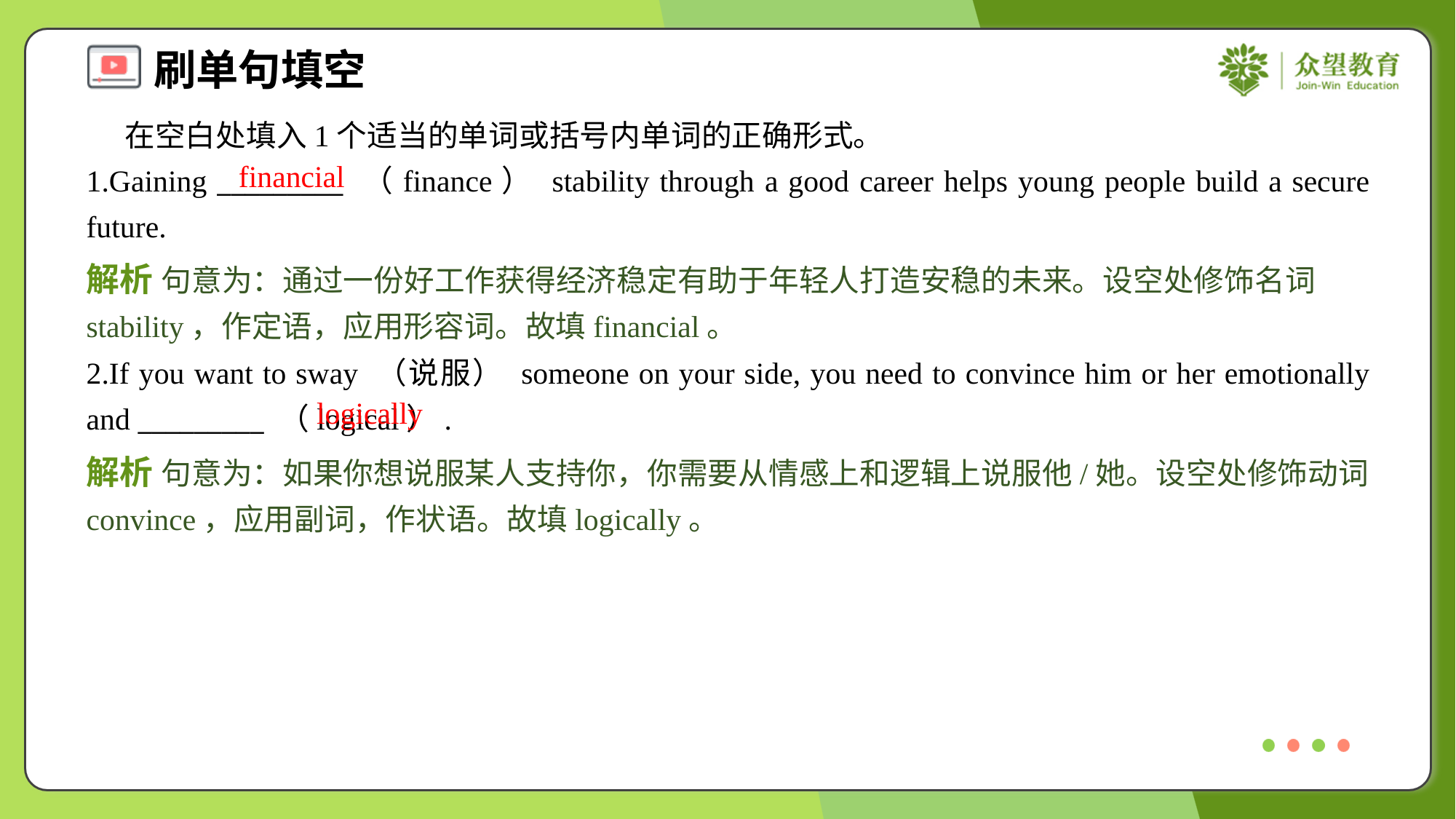

在空白处填入1个适当的单词或括号内单词的正确形式。
1.Gaining _________ （finance） stability through a good career helps young people build a secure future.
financial
解析 句意为：通过一份好工作获得经济稳定有助于年轻人打造安稳的未来。设空处修饰名词stability，作定语，应用形容词。故填financial。
2.If you want to sway （说服） someone on your side, you need to convince him or her emotionally and _________ （logical）.
logically
解析 句意为：如果你想说服某人支持你，你需要从情感上和逻辑上说服他/她。设空处修饰动词convince，应用副词，作状语。故填logically。